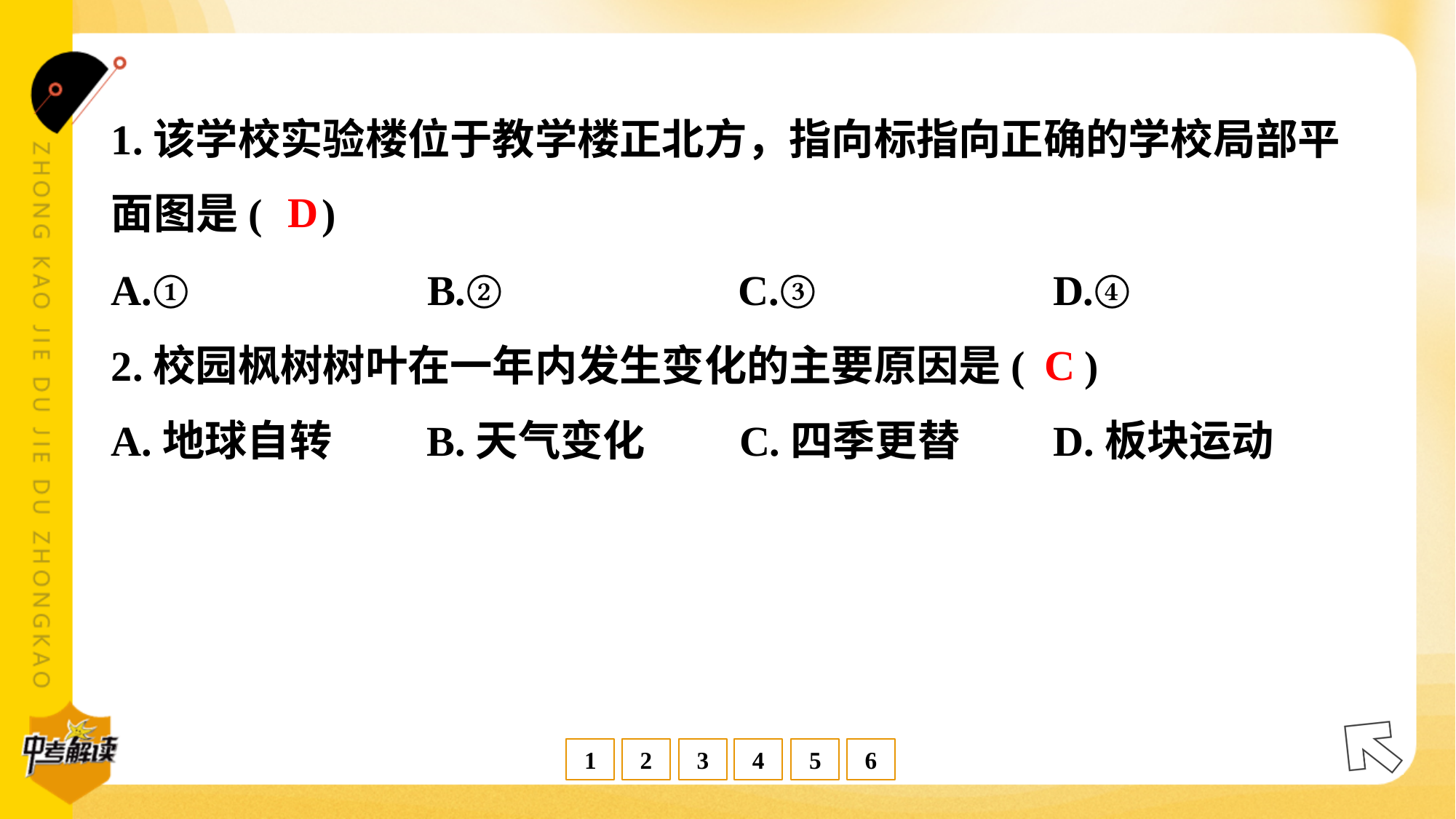

1.该学校实验楼位于教学楼正北方，指向标指向正确的学校局部平
面图是(     )
D
A.①	B.②	C.③	D.④
C
2.校园枫树树叶在一年内发生变化的主要原因是(     )
A.地球自转	B.天气变化	C.四季更替	D.板块运动